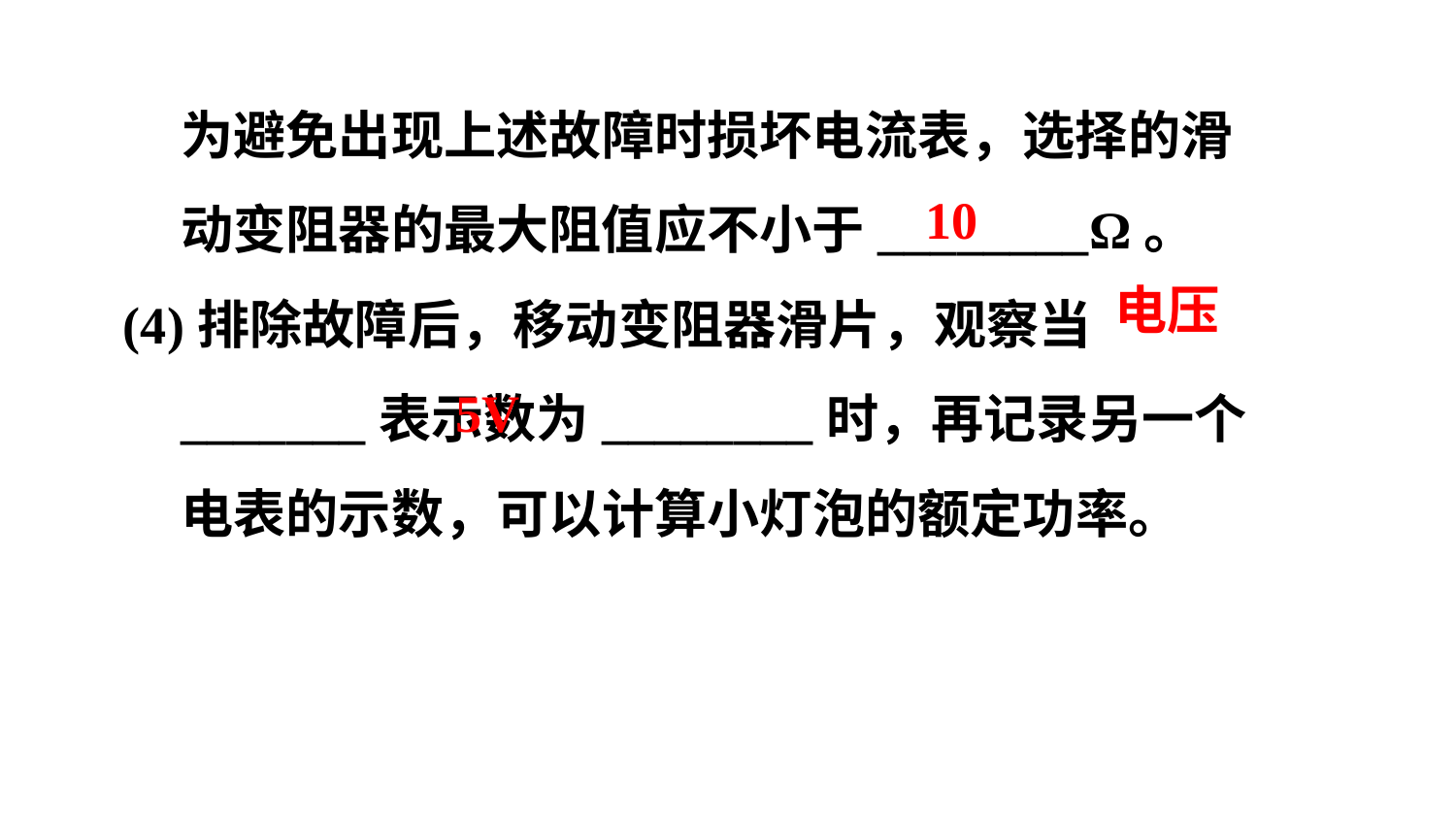

为避免出现上述故障时损坏电流表，选择的滑动变阻器的最大阻值应不小于________Ω。
(4)排除故障后，移动变阻器滑片，观察当_______表示数为________时，再记录另一个电表的示数，可以计算小灯泡的额定功率。
10
电压
5V